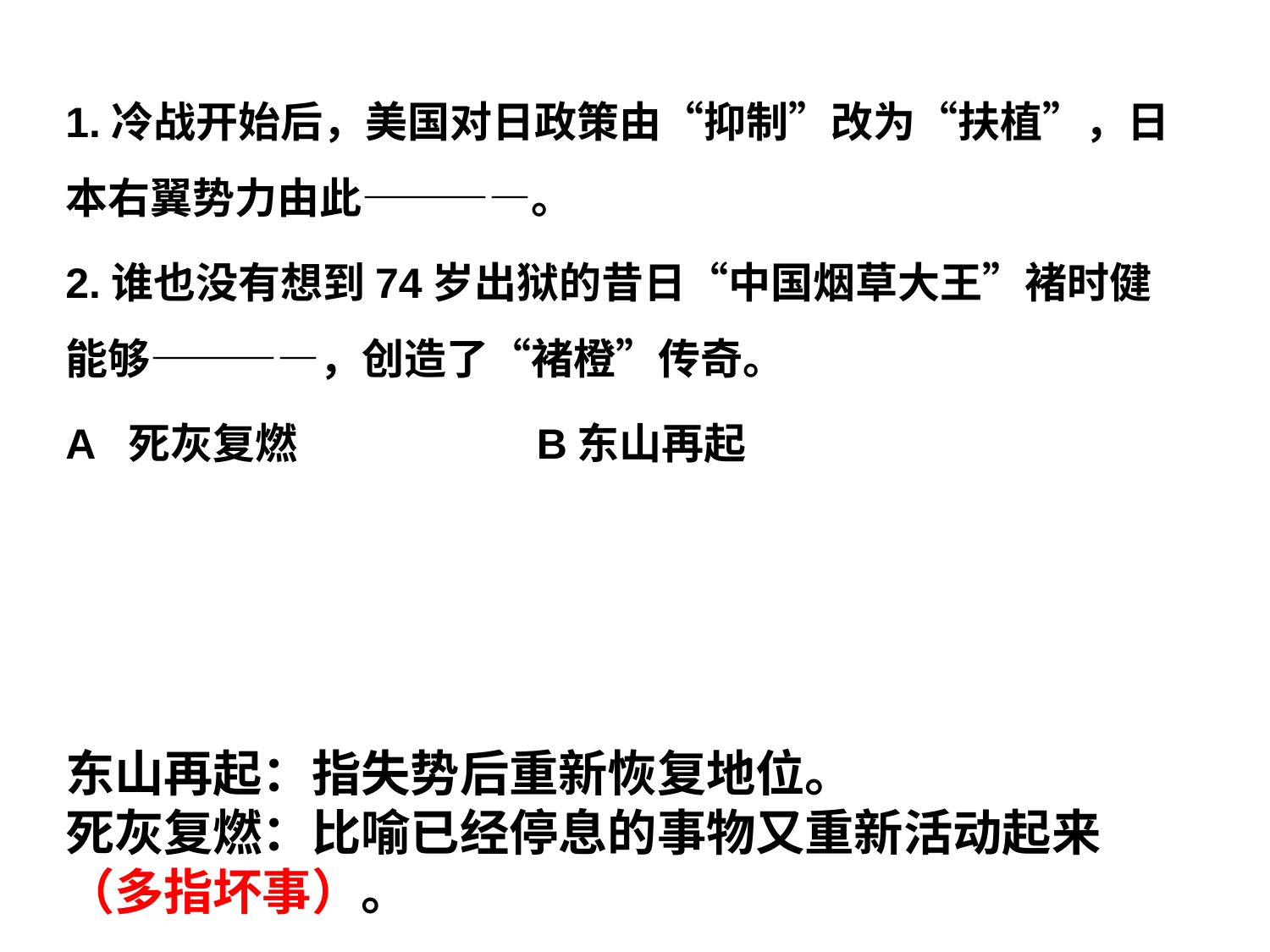

1.冷战开始后，美国对日政策由“抑制”改为“扶植”，日本右翼势力由此————。
2.谁也没有想到74岁出狱的昔日“中国烟草大王”褚时健能够————，创造了“褚橙”传奇。
A  死灰复燃                        B东山再起
东山再起：指失势后重新恢复地位。
死灰复燃：比喻已经停息的事物又重新活动起来（多指坏事）。